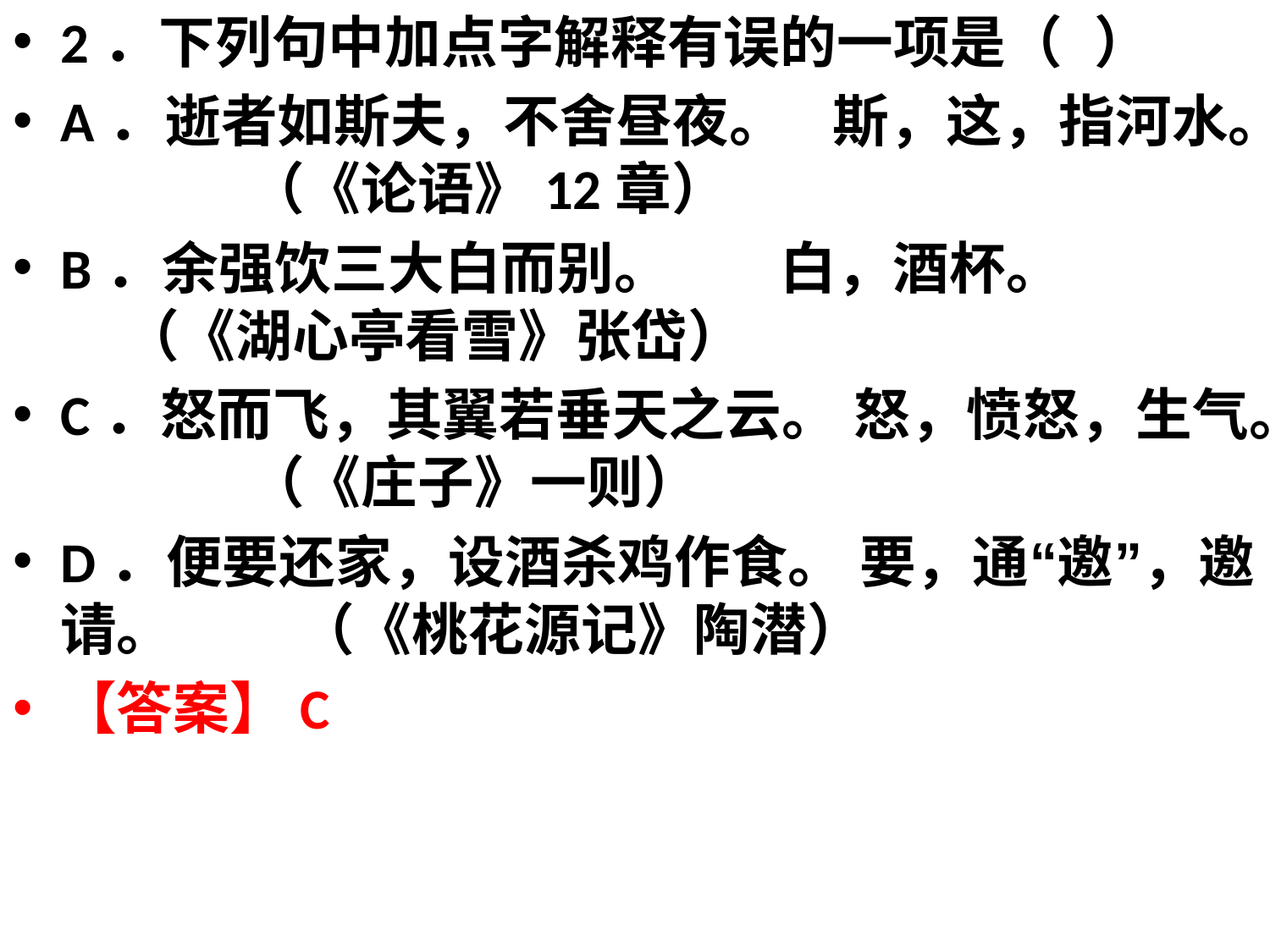

2．下列句中加点字解释有误的一项是（  ）
A．逝者如斯夫，不舍昼夜。   斯，这，指河水。            （《论语》12章）
B．余强饮三大白而别。       白，酒杯。                 （《湖心亭看雪》张岱）
C．怒而飞，其翼若垂天之云。 怒，愤怒，生气。            （《庄子》一则）
D．便要还家，设酒杀鸡作食。 要，通“邀”，邀请。        （《桃花源记》陶潜）
【答案】C

#